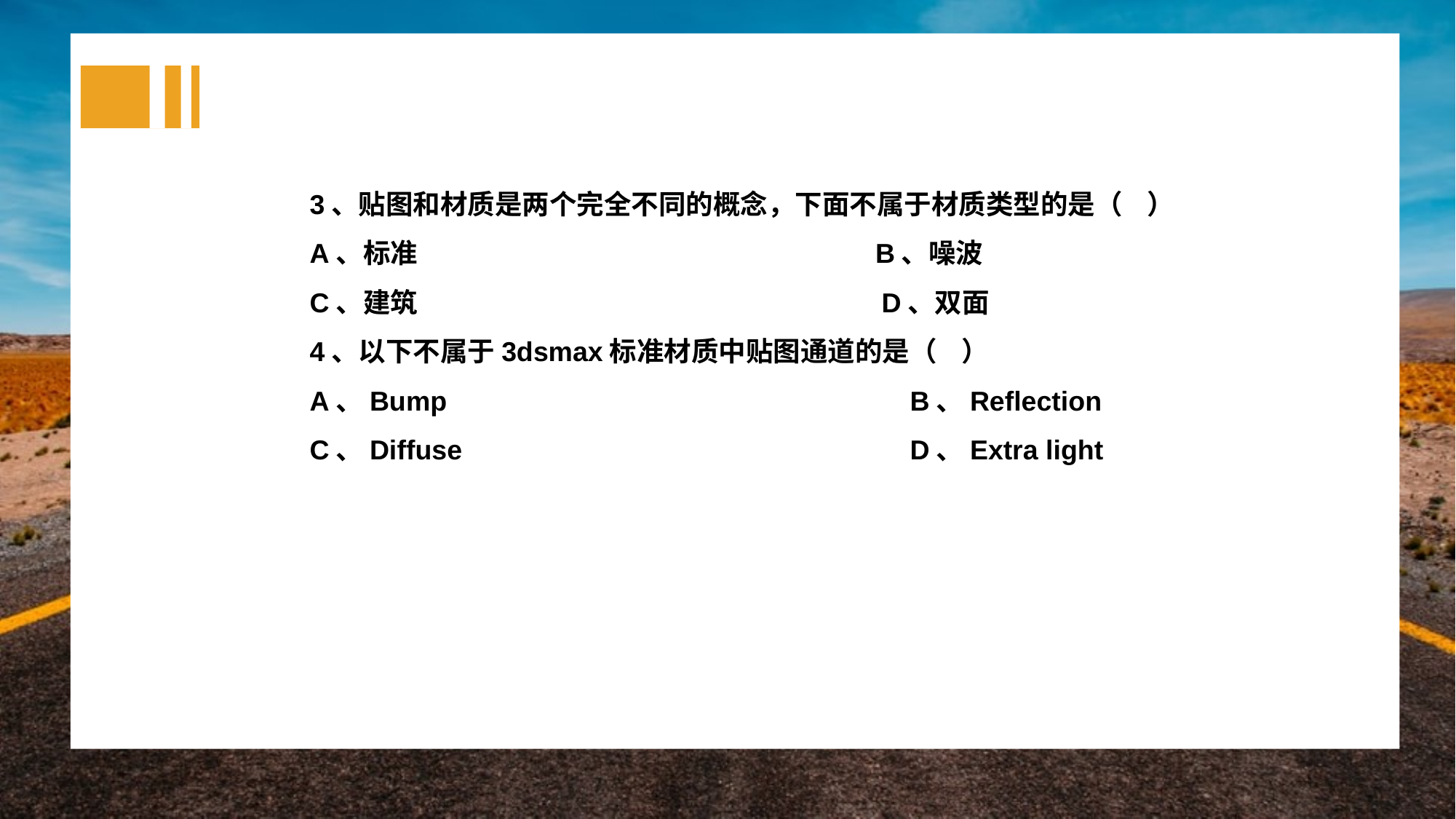

3、贴图和材质是两个完全不同的概念，下面不属于材质类型的是（    ）
A、标准				           B、噪波
C、建筑				            D、双面
4、以下不属于3dsmax标准材质中贴图通道的是（    ）
A、Bump					B、Reflection
C、Diffuse					D、Extra light